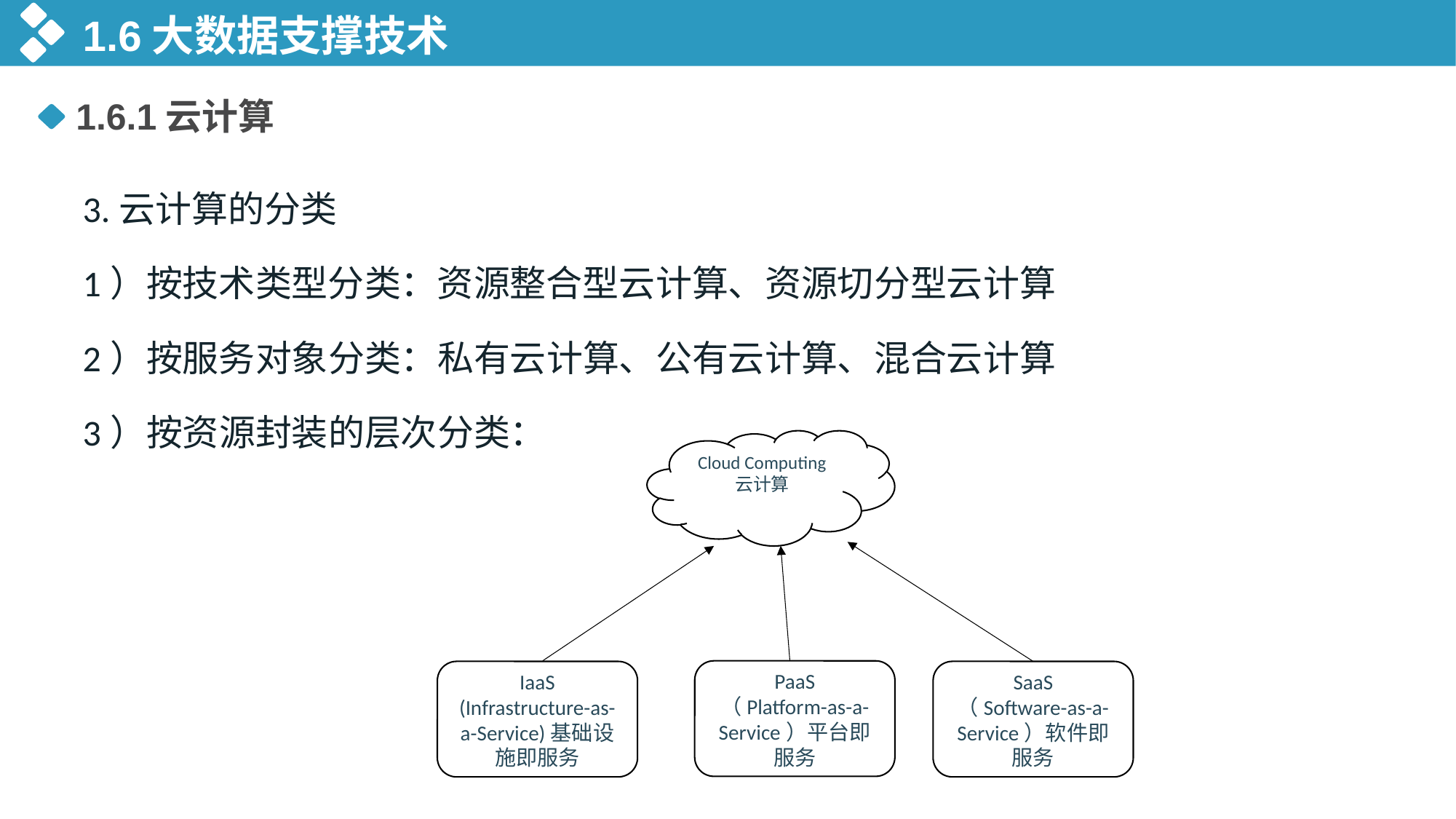

1.6大数据支撑技术
1.6.1云计算

3.云计算的分类
1）按技术类型分类：资源整合型云计算、资源切分型云计算
2）按服务对象分类：私有云计算、公有云计算、混合云计算
3）按资源封装的层次分类：

Cloud Computing
云计算

PaaS
（Platform-as-a-Service）平台即服务
IaaS
(Infrastructure-as-a-Service)基础设施即服务
SaaS
（Software-as-a-Service）软件即服务